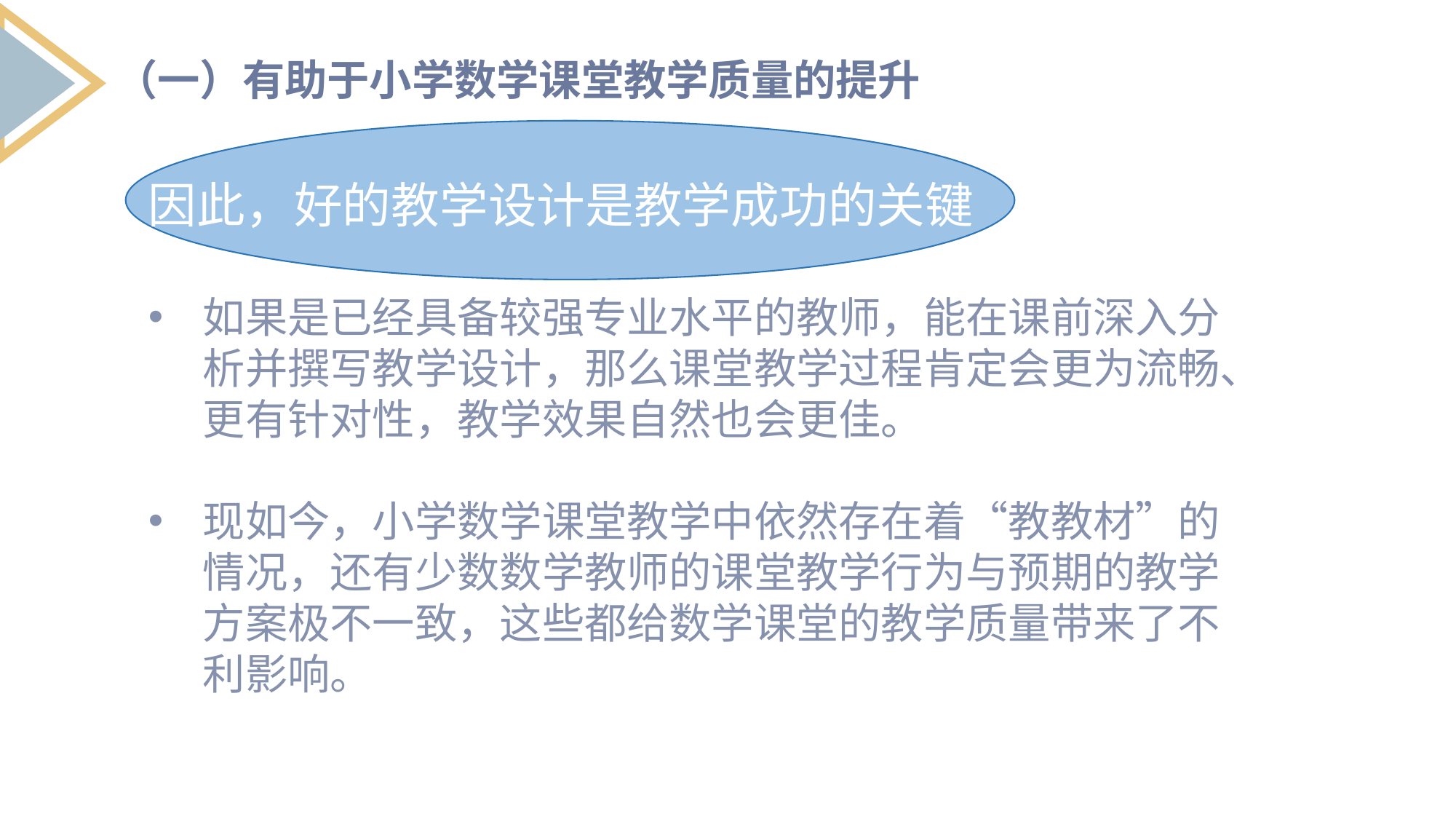

（一）有助于小学数学课堂教学质量的提升

因此，好的教学设计是教学成功的关键

如果是已经具备较强专业水平的教师，能在课前深入分析并撰写教学设计，那么课堂教学过程肯定会更为流畅、更有针对性，教学效果自然也会更佳。

现如今，小学数学课堂教学中依然存在着“教教材”的情况，还有少数数学教师的课堂教学行为与预期的教学方案极不一致，这些都给数学课堂的教学质量带来了不利影响。